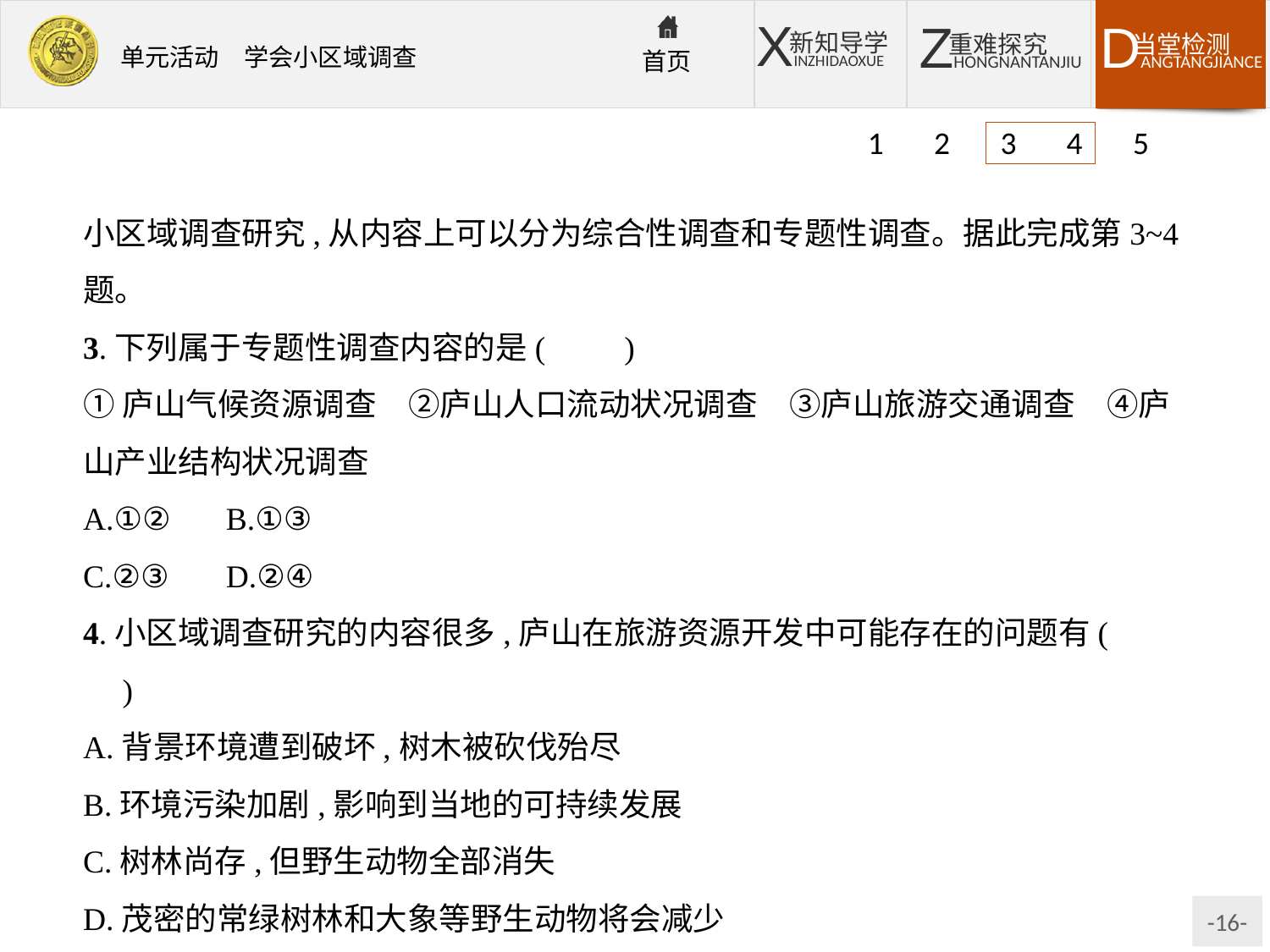

1       2       3       4       5

小区域调查研究,从内容上可以分为综合性调查和专题性调查。据此完成第3~4题。
3.下列属于专题性调查内容的是(　　)
①庐山气候资源调查　②庐山人口流动状况调查　③庐山旅游交通调查　④庐山产业结构状况调查
A.①②	B.①③
C.②③	D.②④
4.小区域调查研究的内容很多,庐山在旅游资源开发中可能存在的问题有(　　)
A.背景环境遭到破坏,树木被砍伐殆尽
B.环境污染加剧,影响到当地的可持续发展
C.树林尚存,但野生动物全部消失
D.茂密的常绿树林和大象等野生动物将会减少